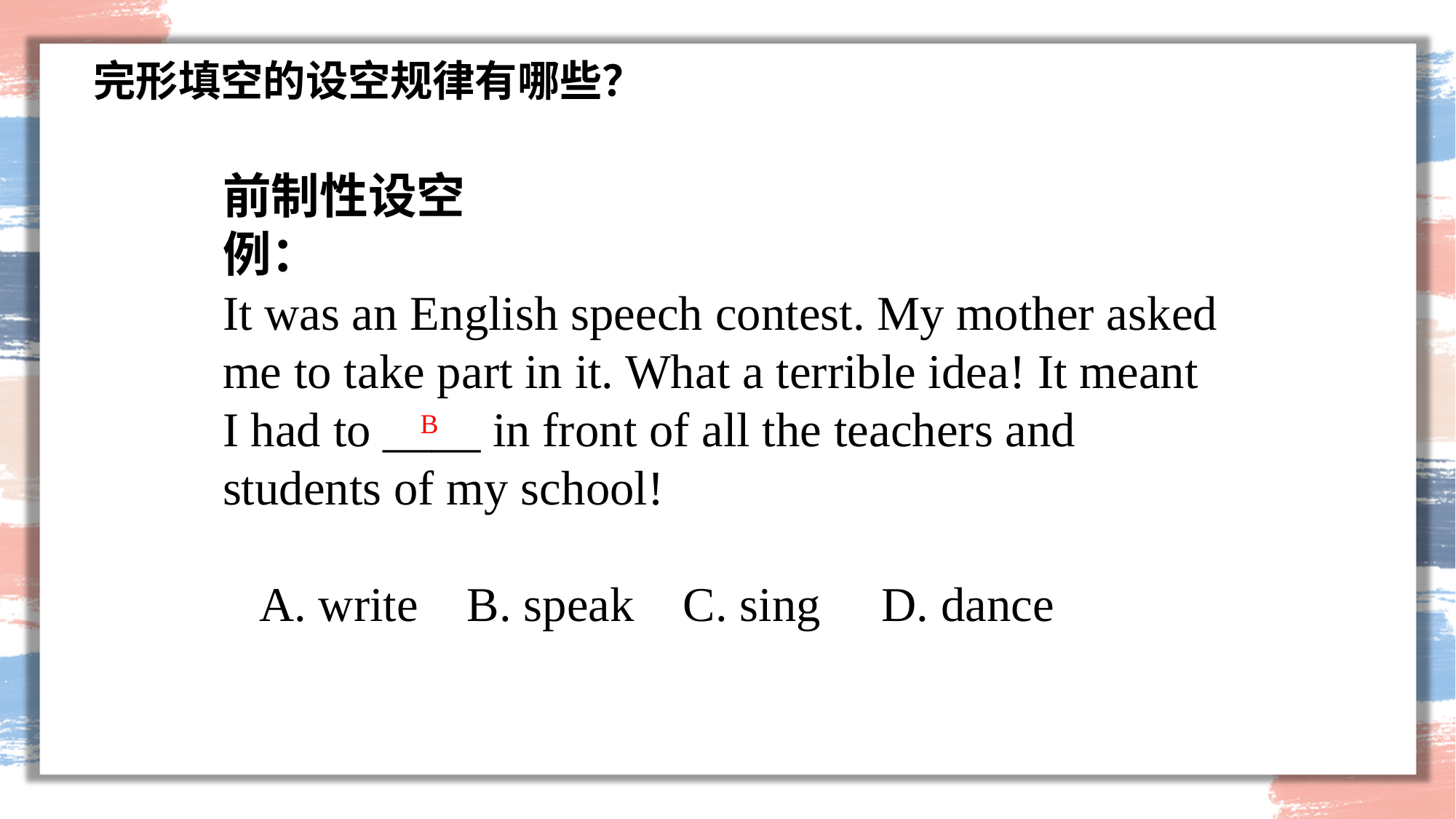

完形填空的设空规律有哪些？
前制性设空
例：
It was an English speech contest. My mother asked me to take part in it. What a terrible idea! It meant I had to ____ in front of all the teachers and students of my school!

   A. write    B. speak    C. sing     D. dance
B
43